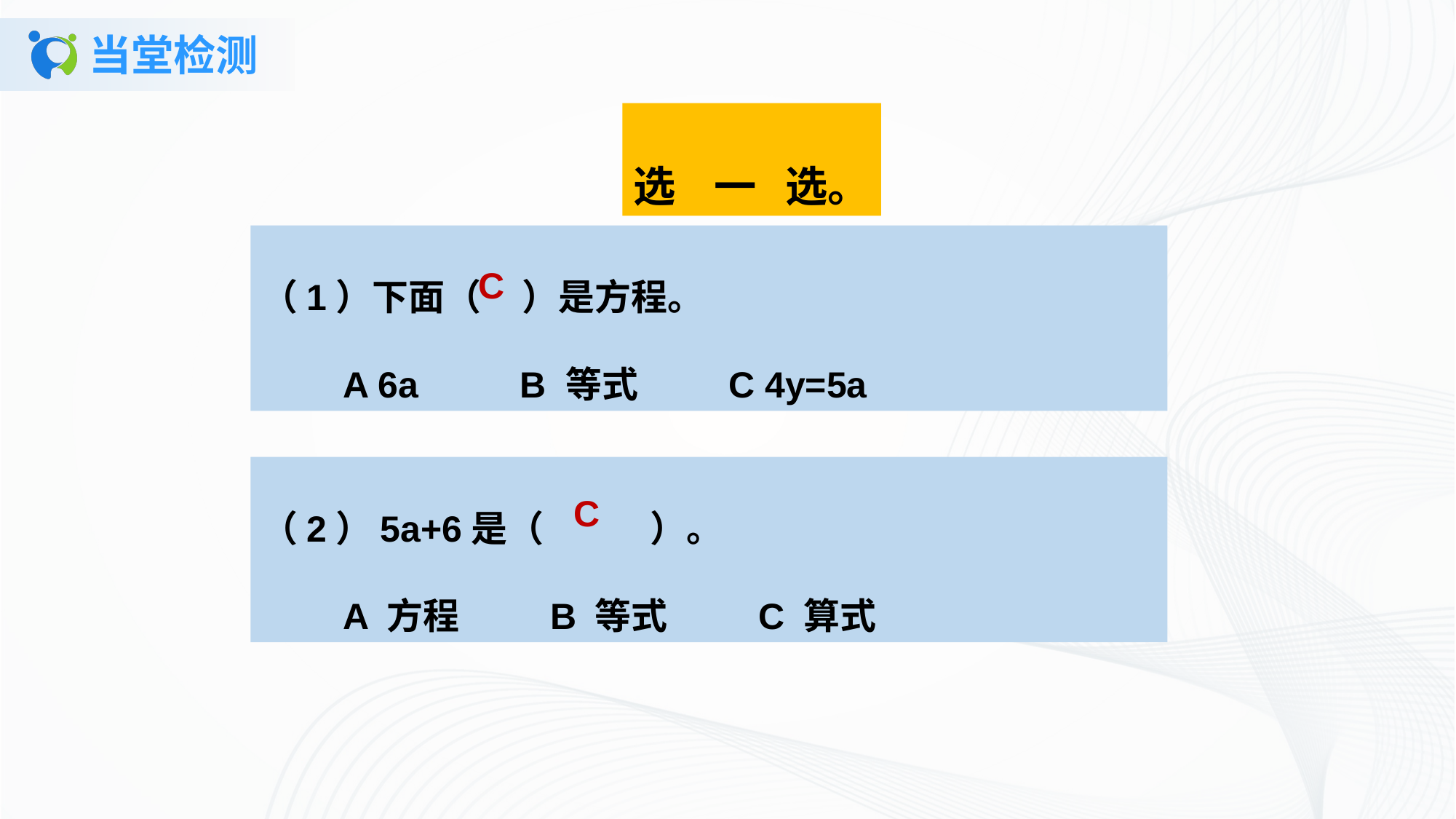

# 当堂检测
选    一   选。
（1）下面（     ）是方程。
        A 6a          B 等式          C 4y=5a
C
（2）5a+6是（             ）。
        A 方程          B 等式          C 算式
C